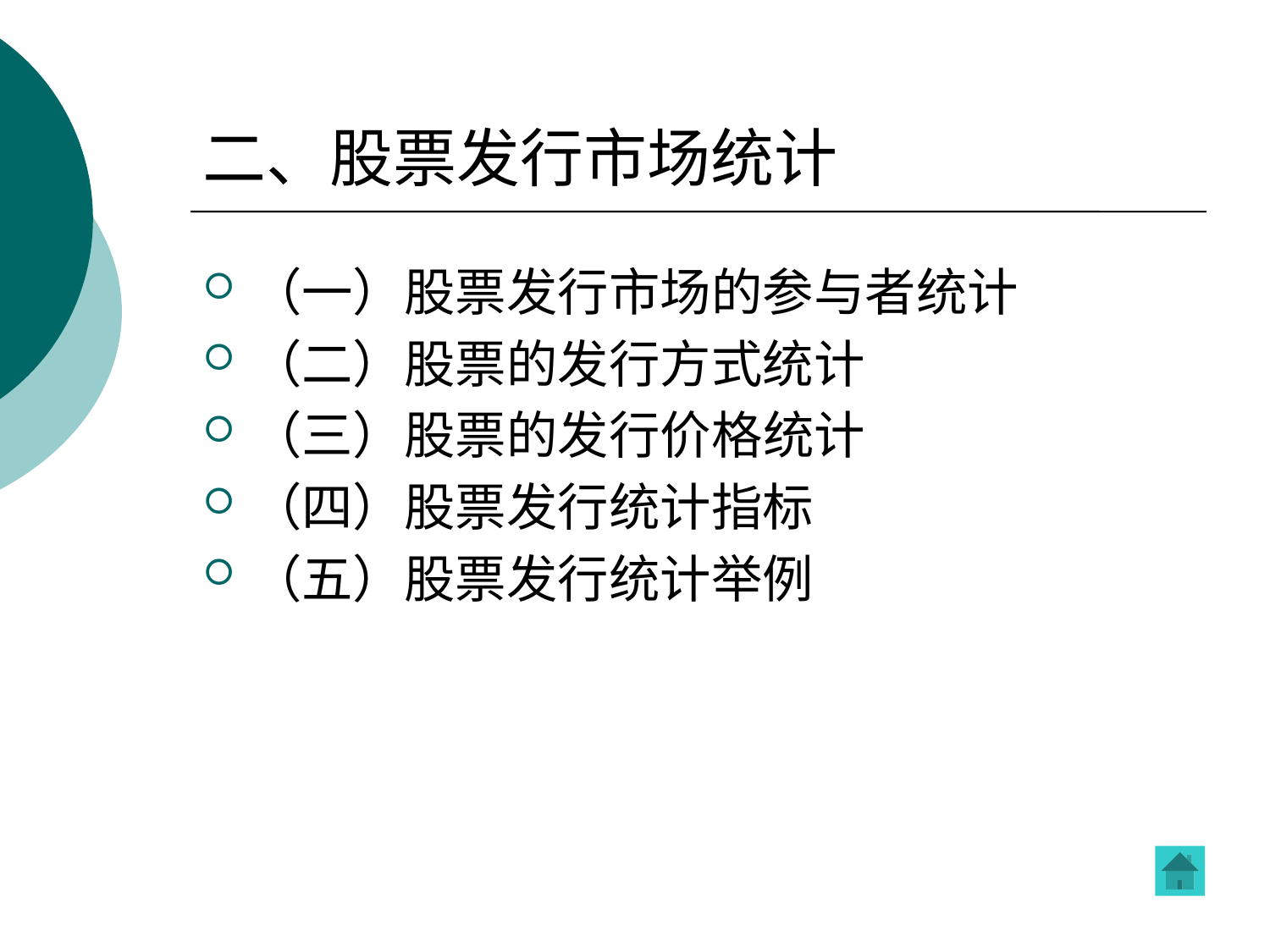

# 二、股票发行市场统计
（一）股票发行市场的参与者统计
（二）股票的发行方式统计
（三）股票的发行价格统计
（四）股票发行统计指标
（五）股票发行统计举例